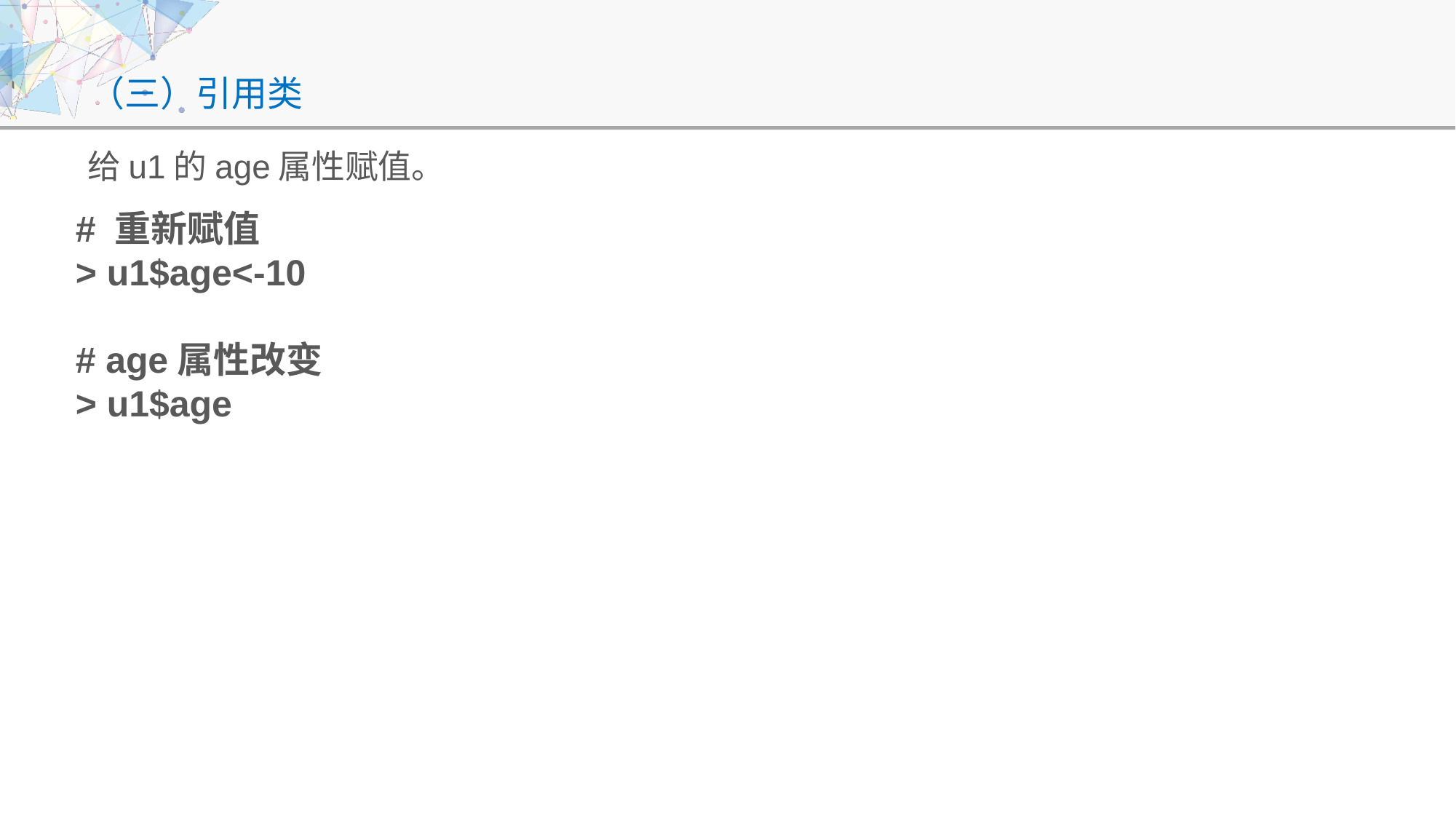

# （三）引用类
给u1的age属性赋值。
# 重新赋值
> u1$age<-10

# age属性改变
> u1$age